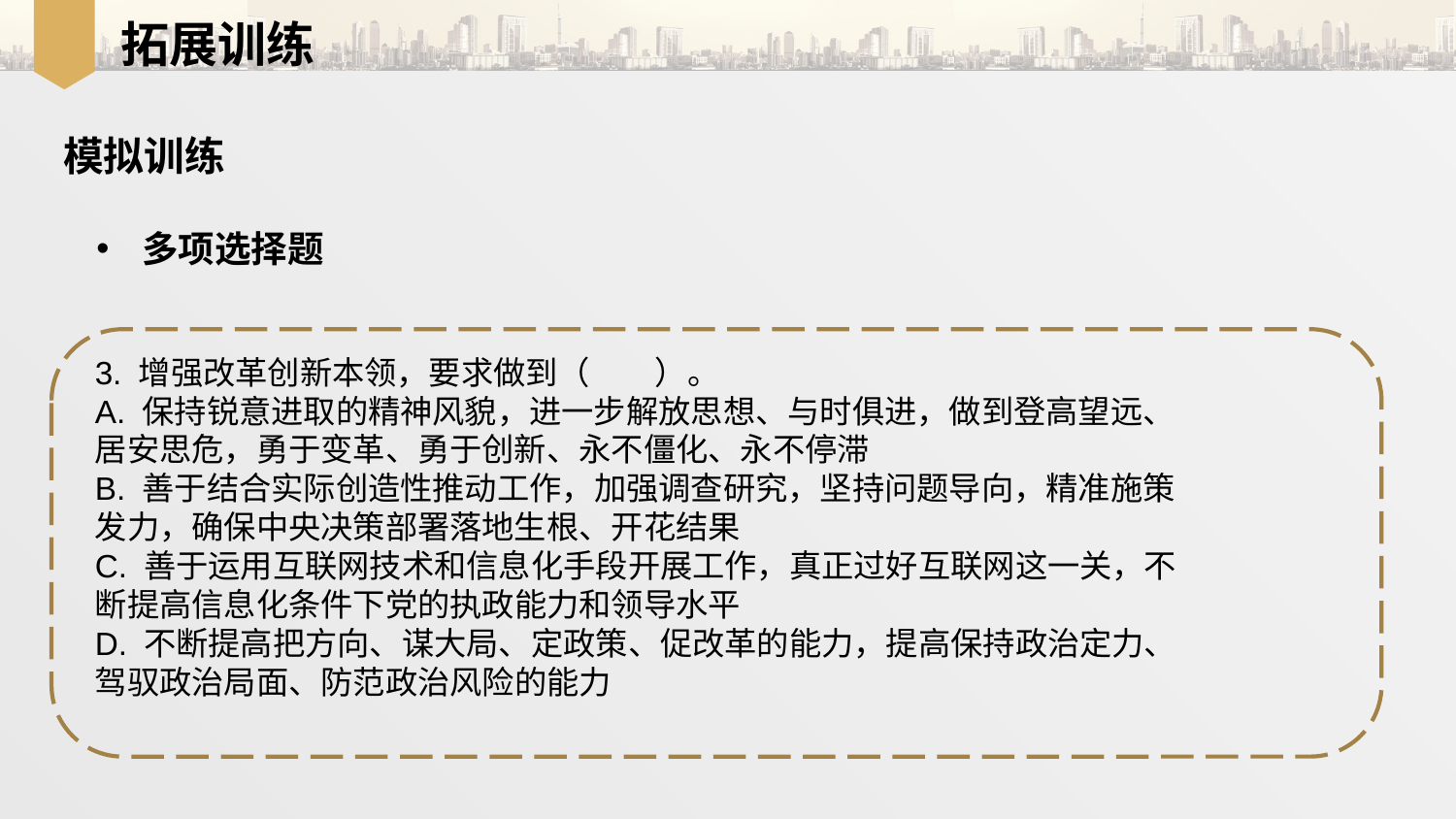

拓展训练
模拟训练
多项选择题

3. 增强改革创新本领，要求做到（　　）。
A. 保持锐意进取的精神风貌，进一步解放思想、与时俱进，做到登高望远、
居安思危，勇于变革、勇于创新、永不僵化、永不停滞
B. 善于结合实际创造性推动工作，加强调查研究，坚持问题导向，精准施策
发力，确保中央决策部署落地生根、开花结果
C. 善于运用互联网技术和信息化手段开展工作，真正过好互联网这一关，不
断提高信息化条件下党的执政能力和领导水平
D. 不断提高把方向、谋大局、定政策、促改革的能力，提高保持政治定力、
驾驭政治局面、防范政治风险的能力